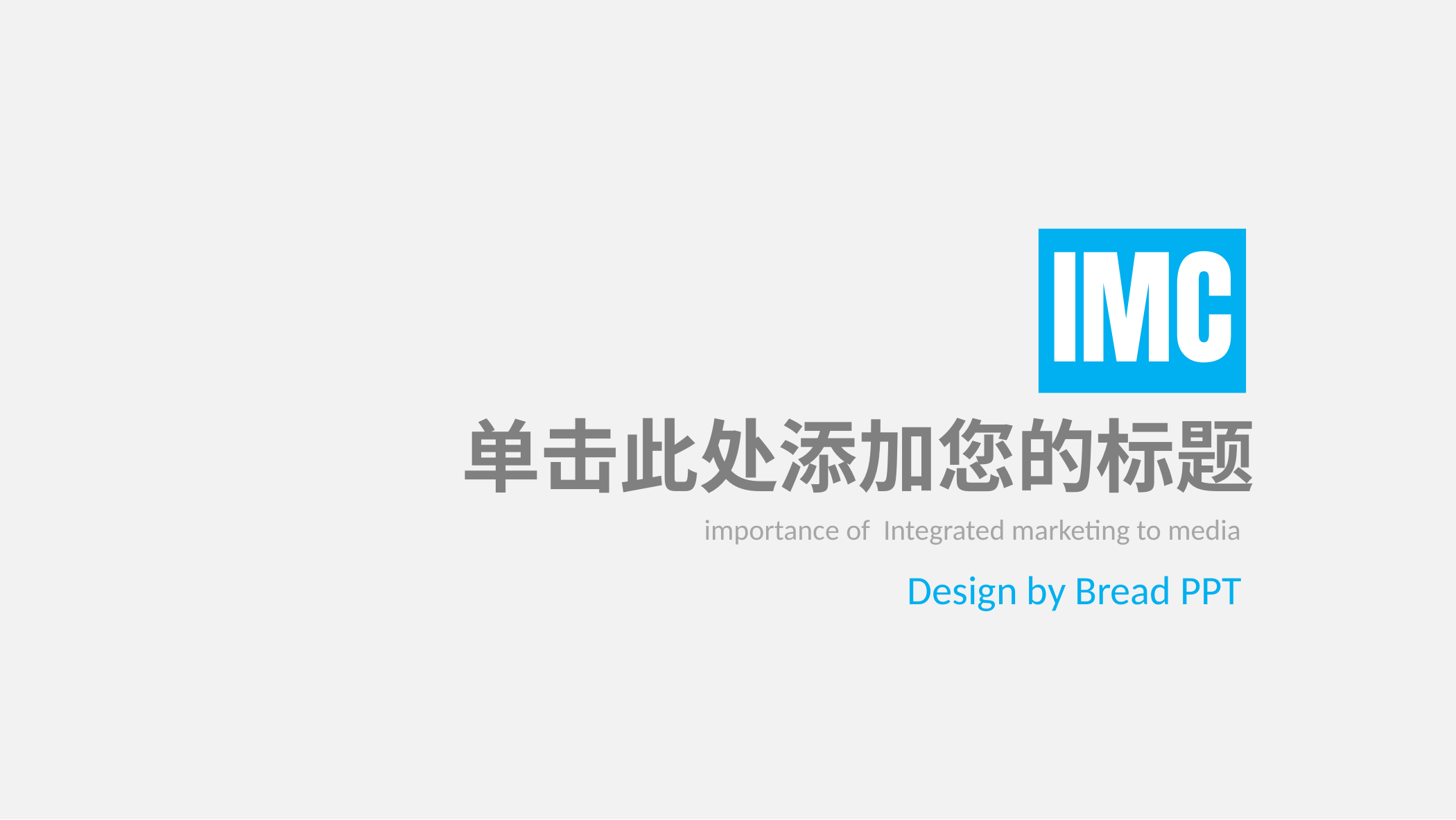

IMC
单击此处添加您的标题
importance of  Integrated marketing to media
Design by Bread PPT